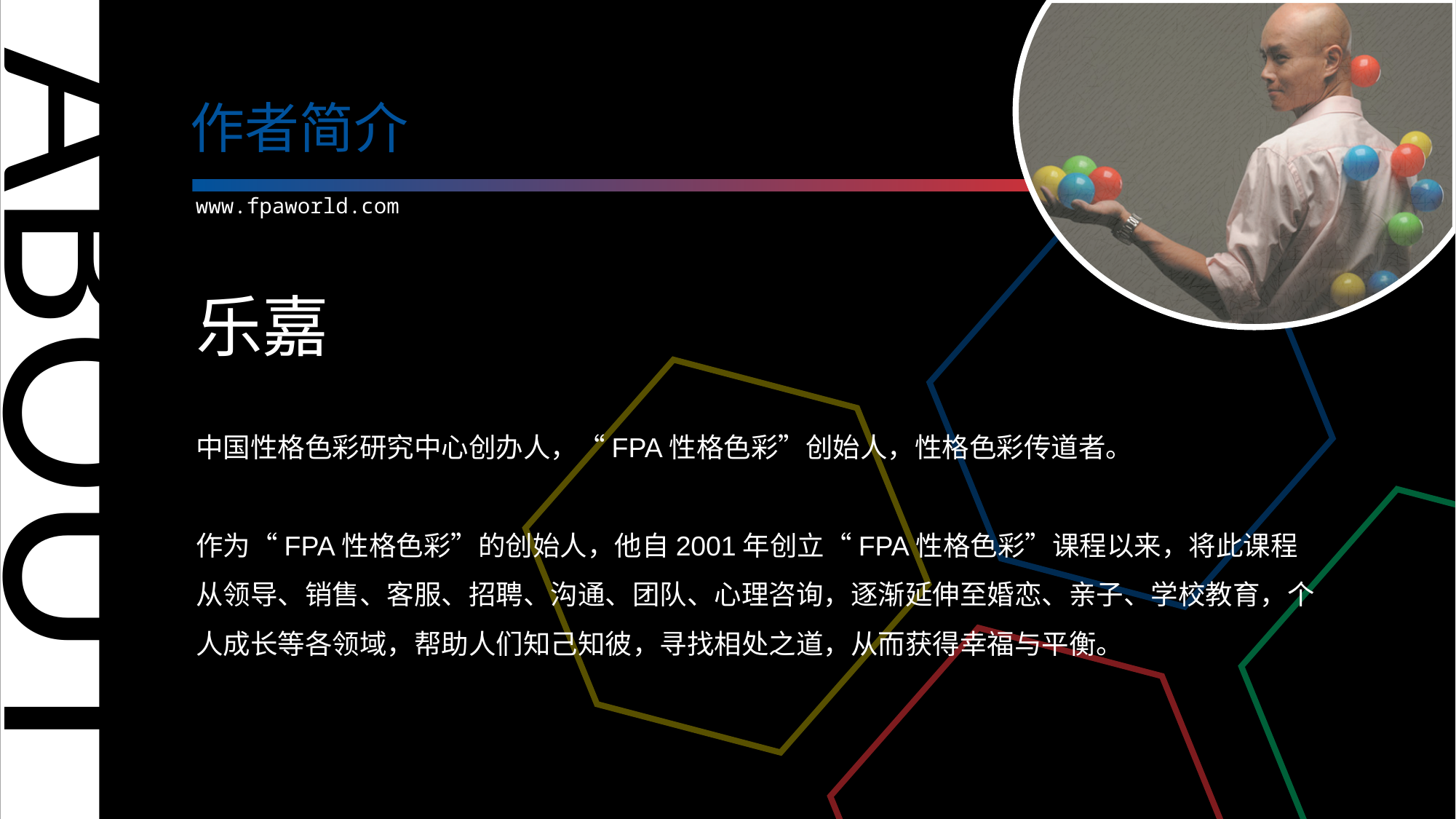

ABOUT
作者简介

www.fpaworld.com
乐嘉

中国性格色彩研究中心创办人，“FPA性格色彩”创始人，性格色彩传道者。

作为“FPA性格色彩”的创始人，他自2001年创立“FPA性格色彩”课程以来，将此课程从领导、销售、客服、招聘、沟通、团队、心理咨询，逐渐延伸至婚恋、亲子、学校教育，个人成长等各领域，帮助人们知己知彼，寻找相处之道，从而获得幸福与平衡。